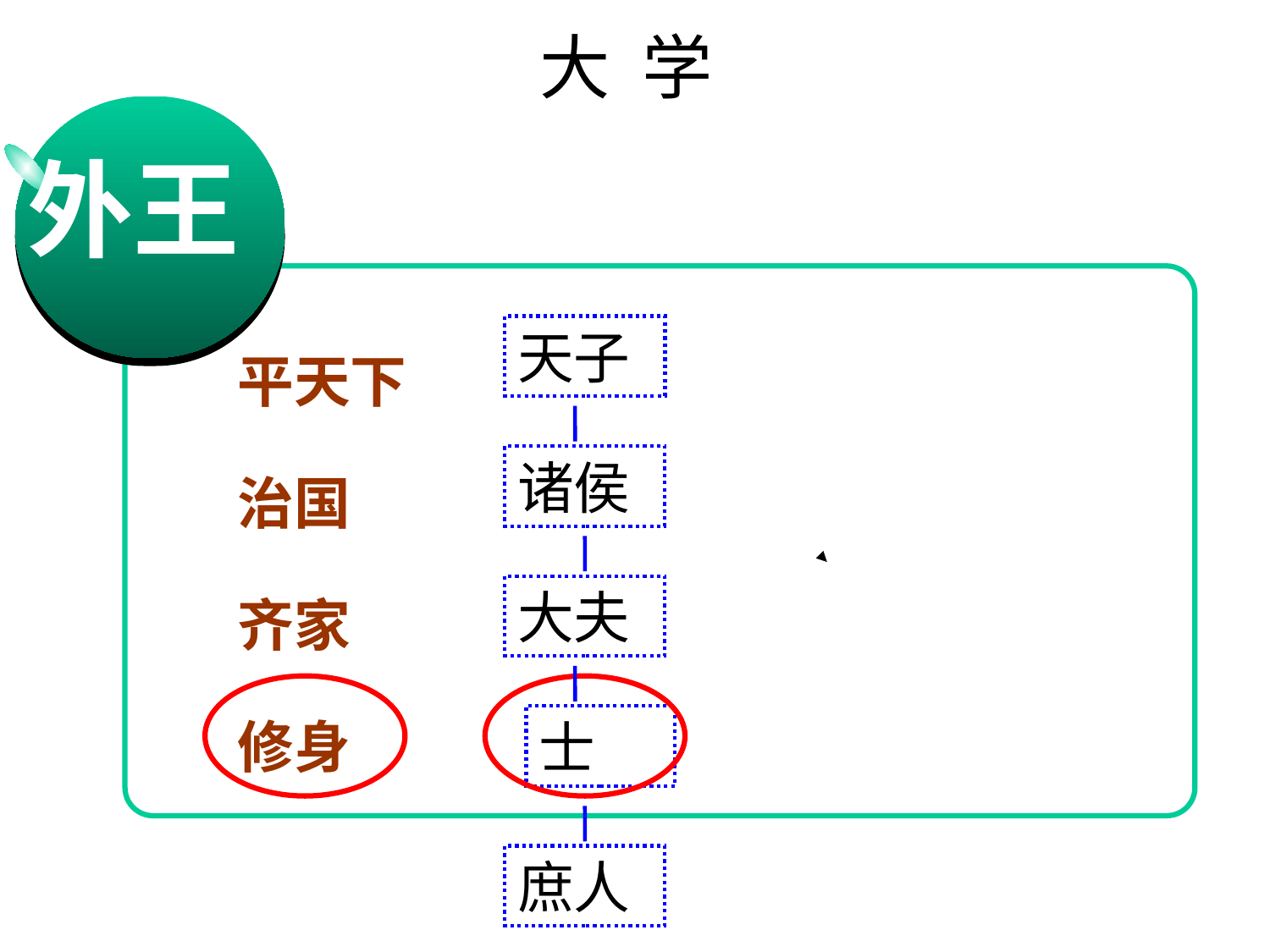

# 大  学

外王

平天下
治国
齐家
修身
天子

诸侯

大夫

士

庶人